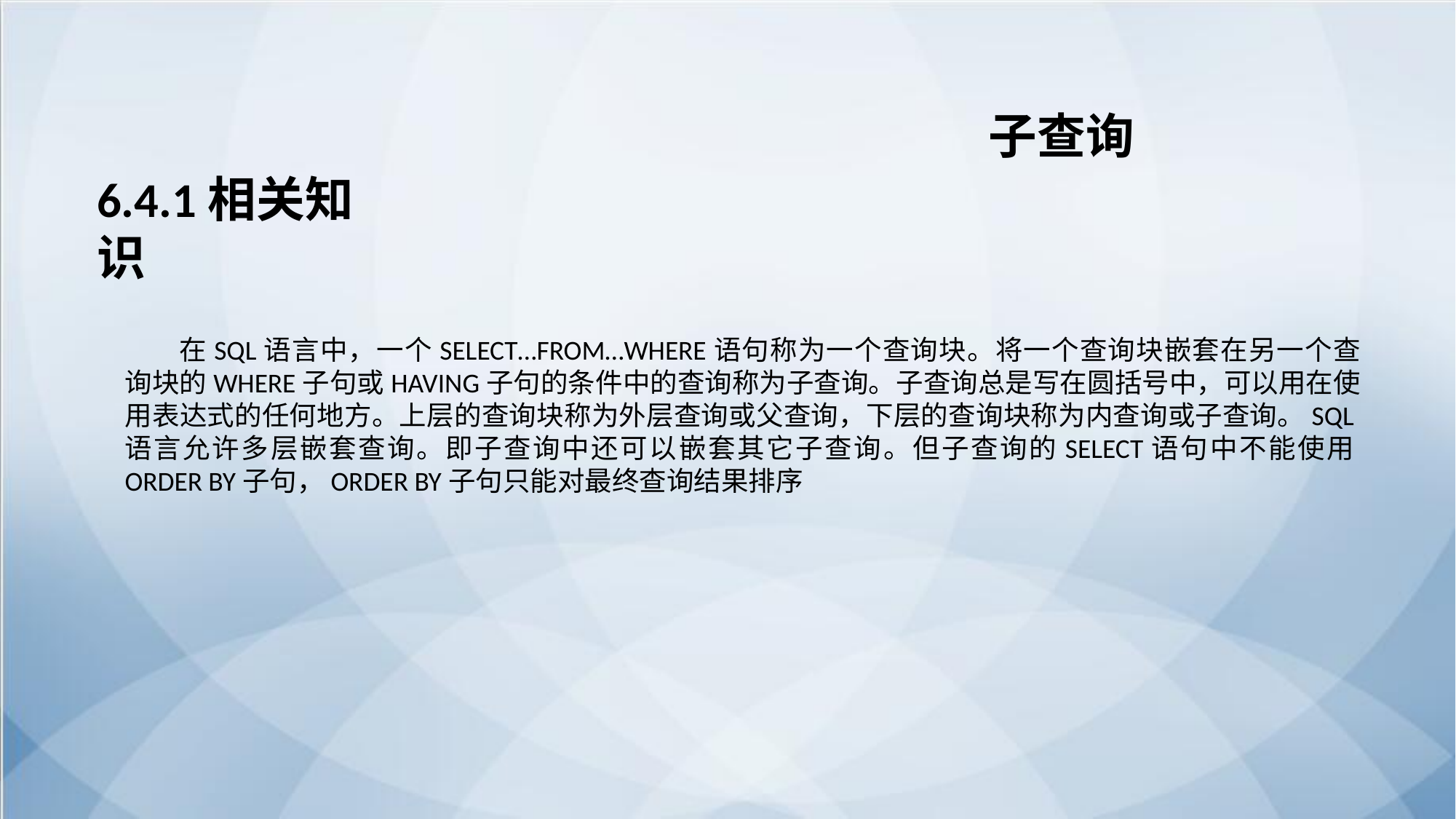

子查询
6.4.1相关知识

在SQL语言中，一个SELECT…FROM…WHERE语句称为一个查询块。将一个查询块嵌套在另一个查询块的WHERE子句或HAVING子句的条件中的查询称为子查询。子查询总是写在圆括号中，可以用在使用表达式的任何地方。上层的查询块称为外层查询或父查询，下层的查询块称为内查询或子查询。SQL语言允许多层嵌套查询。即子查询中还可以嵌套其它子查询。但子查询的SELECT语句中不能使用ORDER BY子句，ORDER BY子句只能对最终查询结果排序